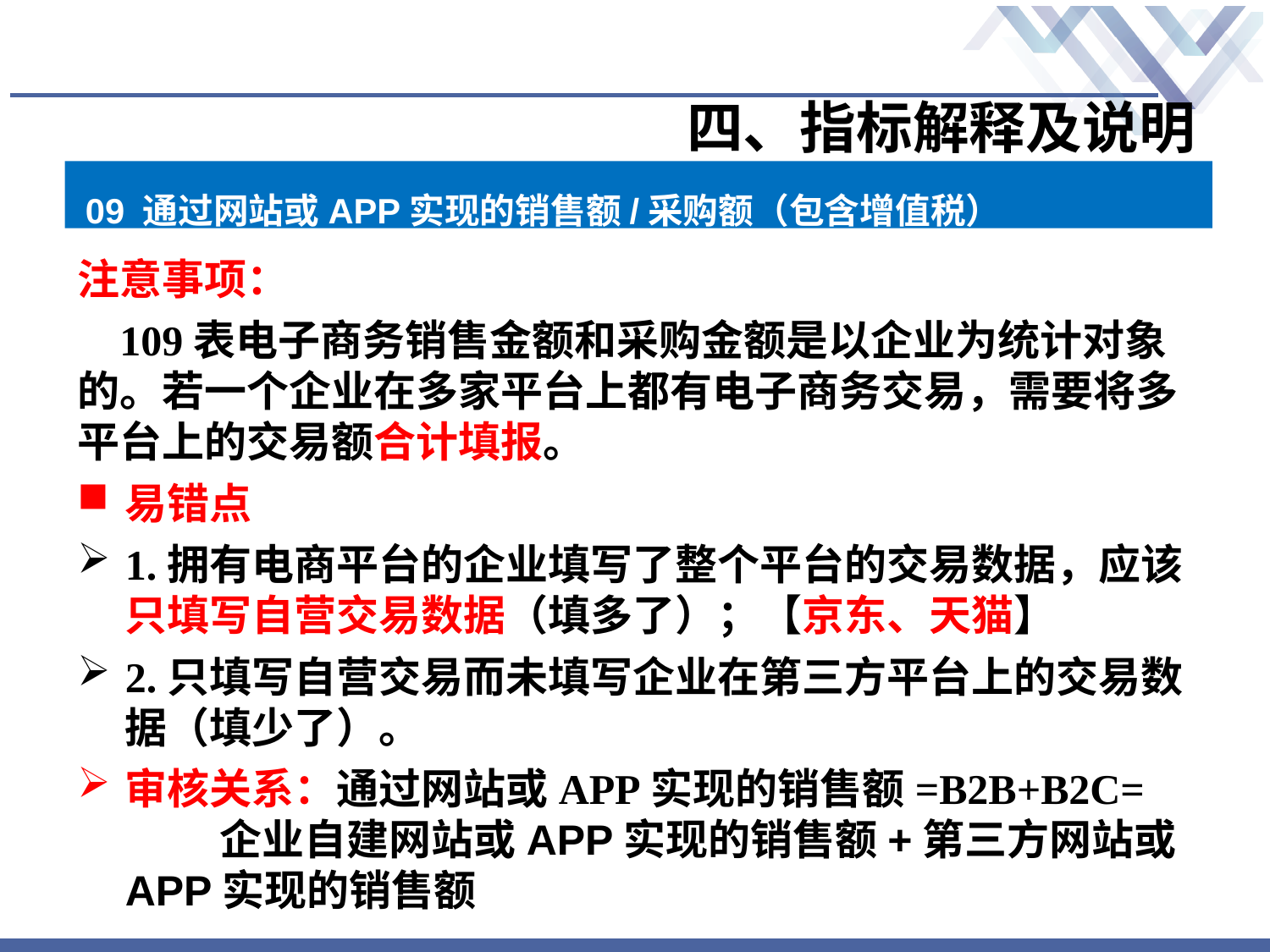

# 四、指标解释及说明
09 通过网站或APP实现的销售额/采购额（包含增值税）
注意事项：
    109表电子商务销售金额和采购金额是以企业为统计对象的。若一个企业在多家平台上都有电子商务交易，需要将多平台上的交易额合计填报。
易错点
1.拥有电商平台的企业填写了整个平台的交易数据，应该只填写自营交易数据（填多了）；【京东、天猫】
2.只填写自营交易而未填写企业在第三方平台上的交易数据（填少了）。
审核关系：通过网站或APP实现的销售额=B2B+B2C=              企业自建网站或APP实现的销售额+第三方网站或APP实现的销售额